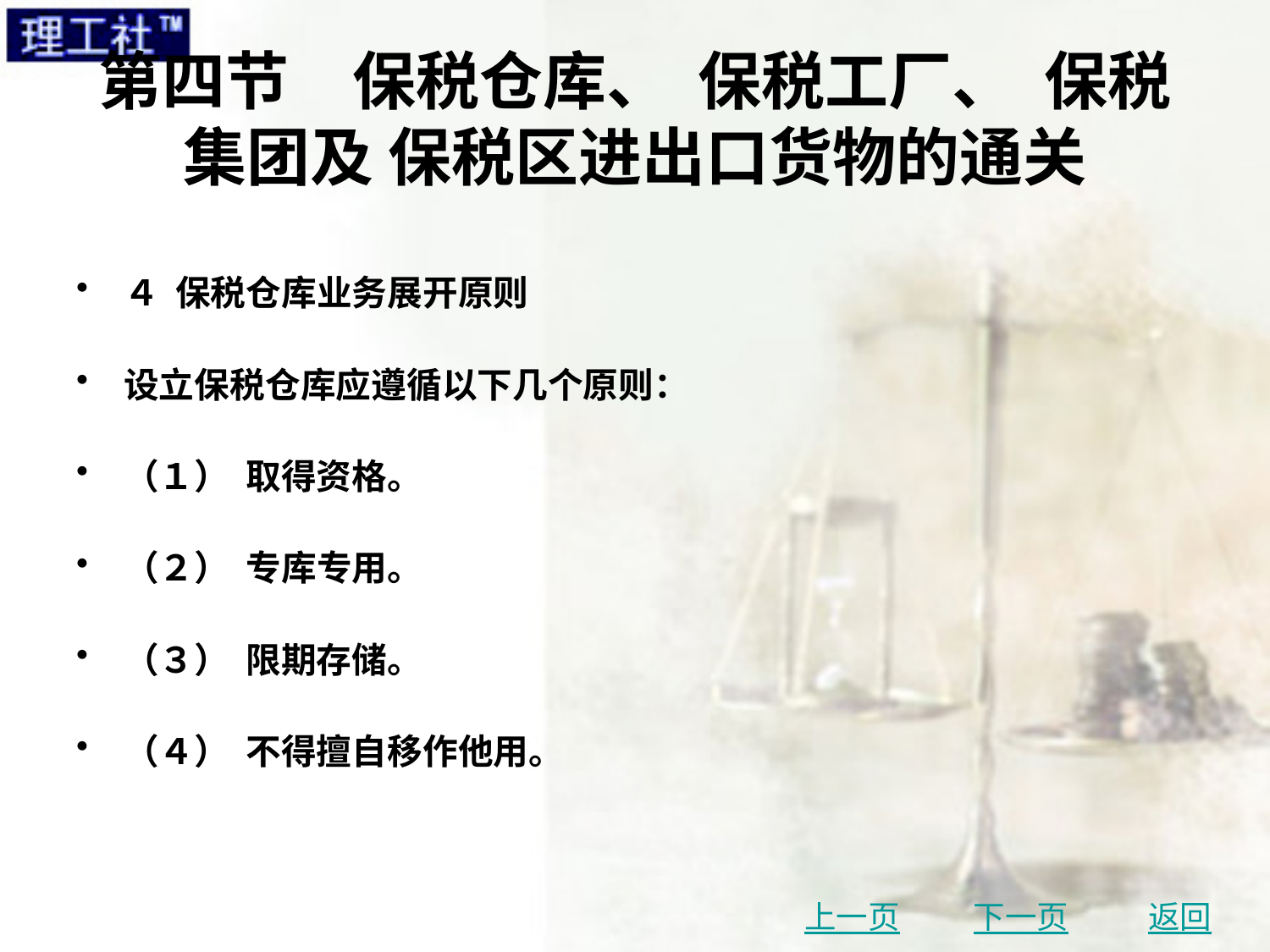

# 第四节　保税仓库、  保税工厂、  保税集团及 保税区进出口货物的通关
４  保税仓库业务展开原则
设立保税仓库应遵循以下几个原则：
（１）  取得资格。
（２）  专库专用。
（３）  限期存储。
（４）  不得擅自移作他用。

上一页
下一页
返回